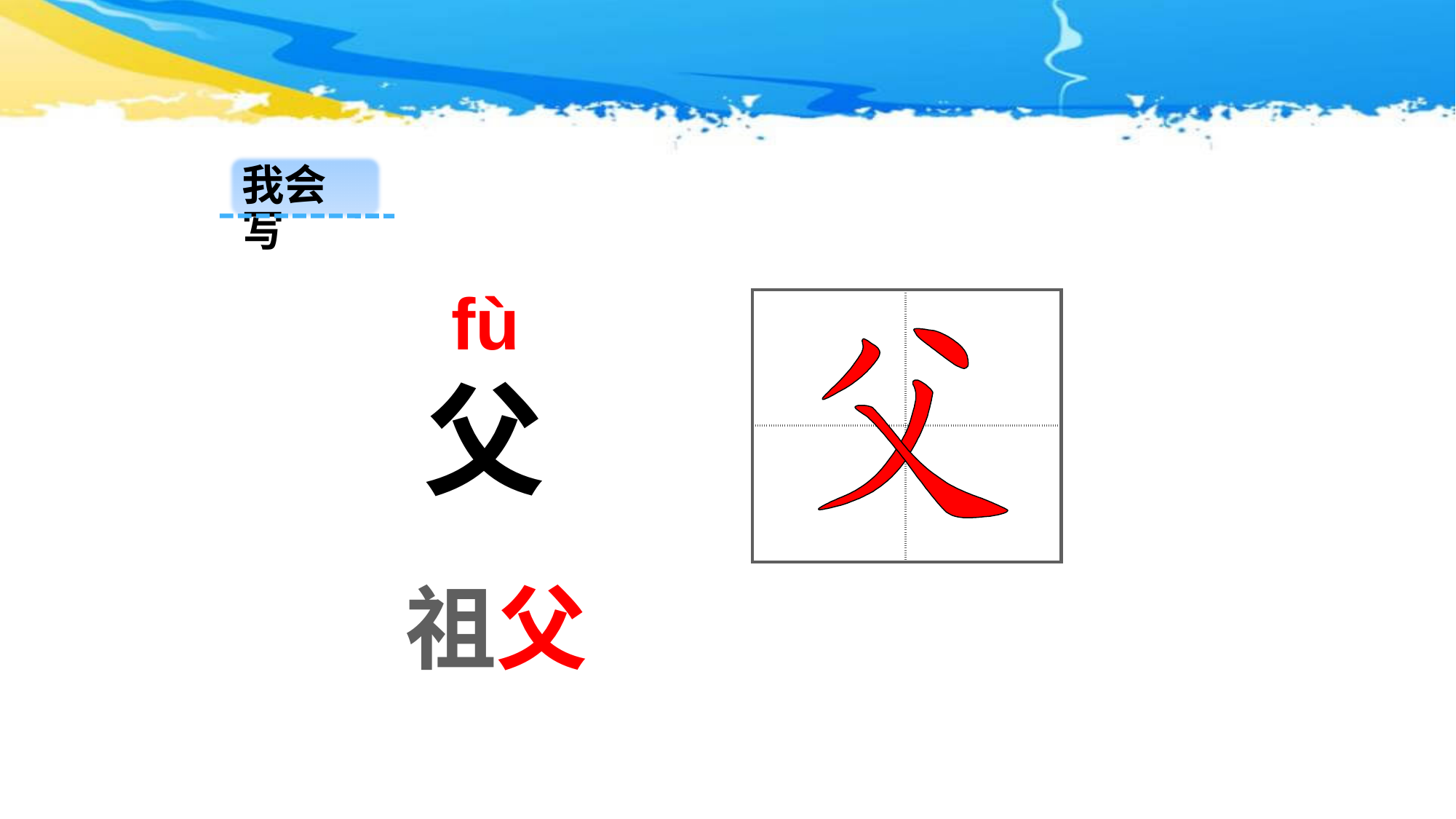

我会写

 fù
|  |  |
| --- | --- |
|  |  |

父

祖父